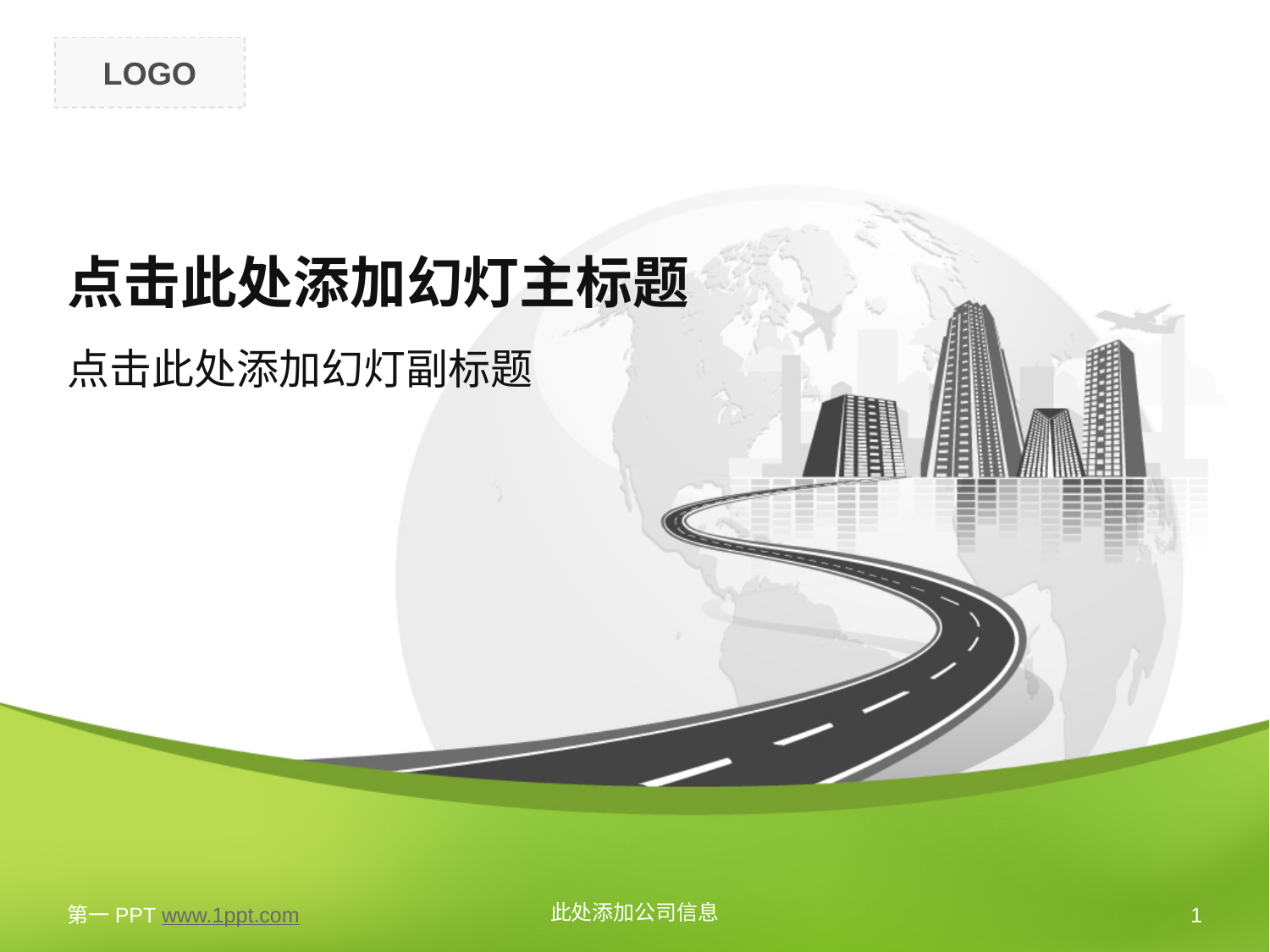

# 点击此处添加幻灯主标题
点击此处添加幻灯副标题
第一PPT www.1ppt.com
此处添加公司信息
1